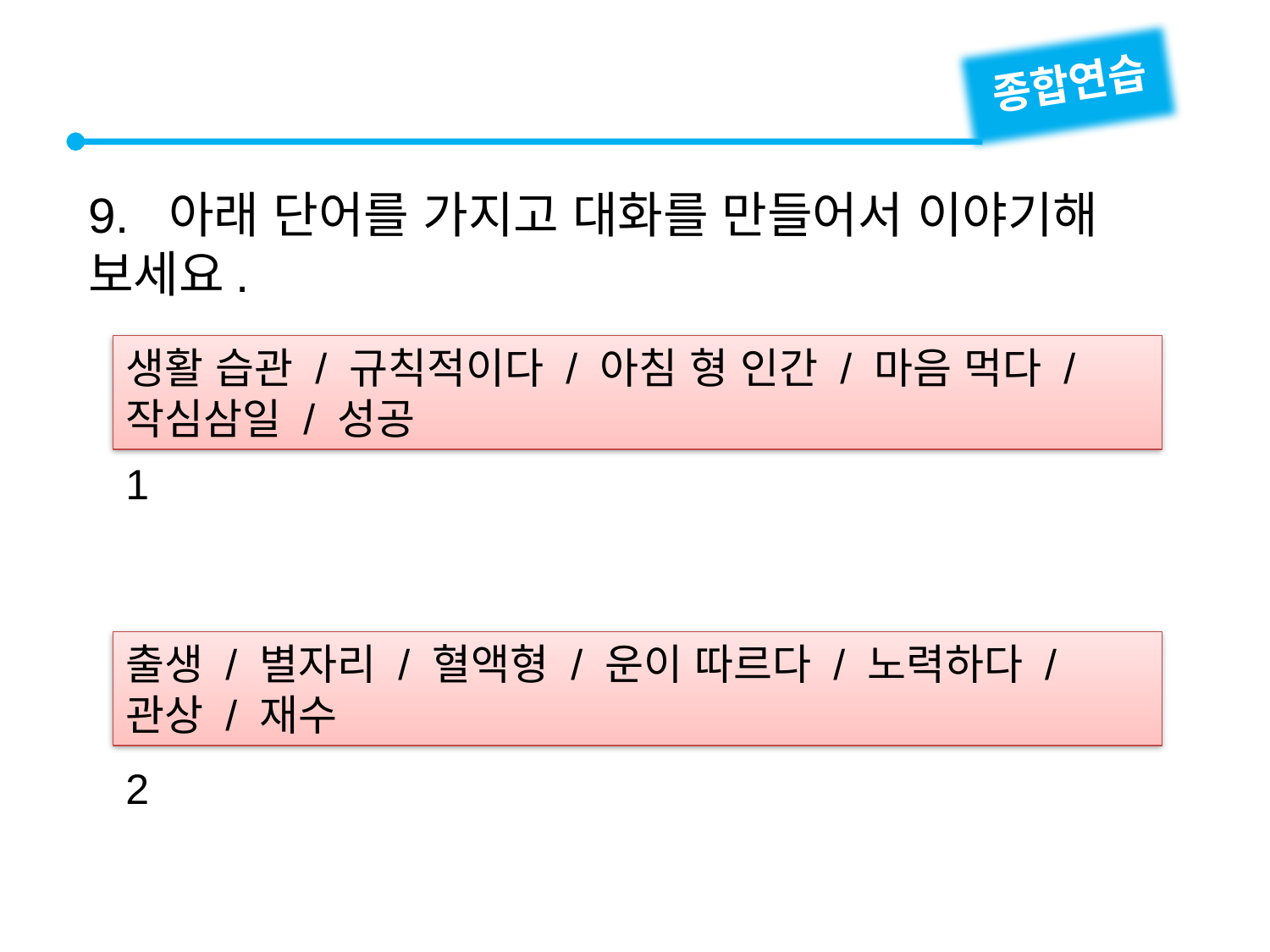

종합연습
9.  아래 단어를 가지고 대화를 만들어서 이야기해 보세요.
생활 습관 / 규칙적이다 / 아침 형 인간 / 마음 먹다 / 작심삼일 / 성공
1

2
출생 / 별자리 / 혈액형 / 운이 따르다 / 노력하다 / 관상 / 재수